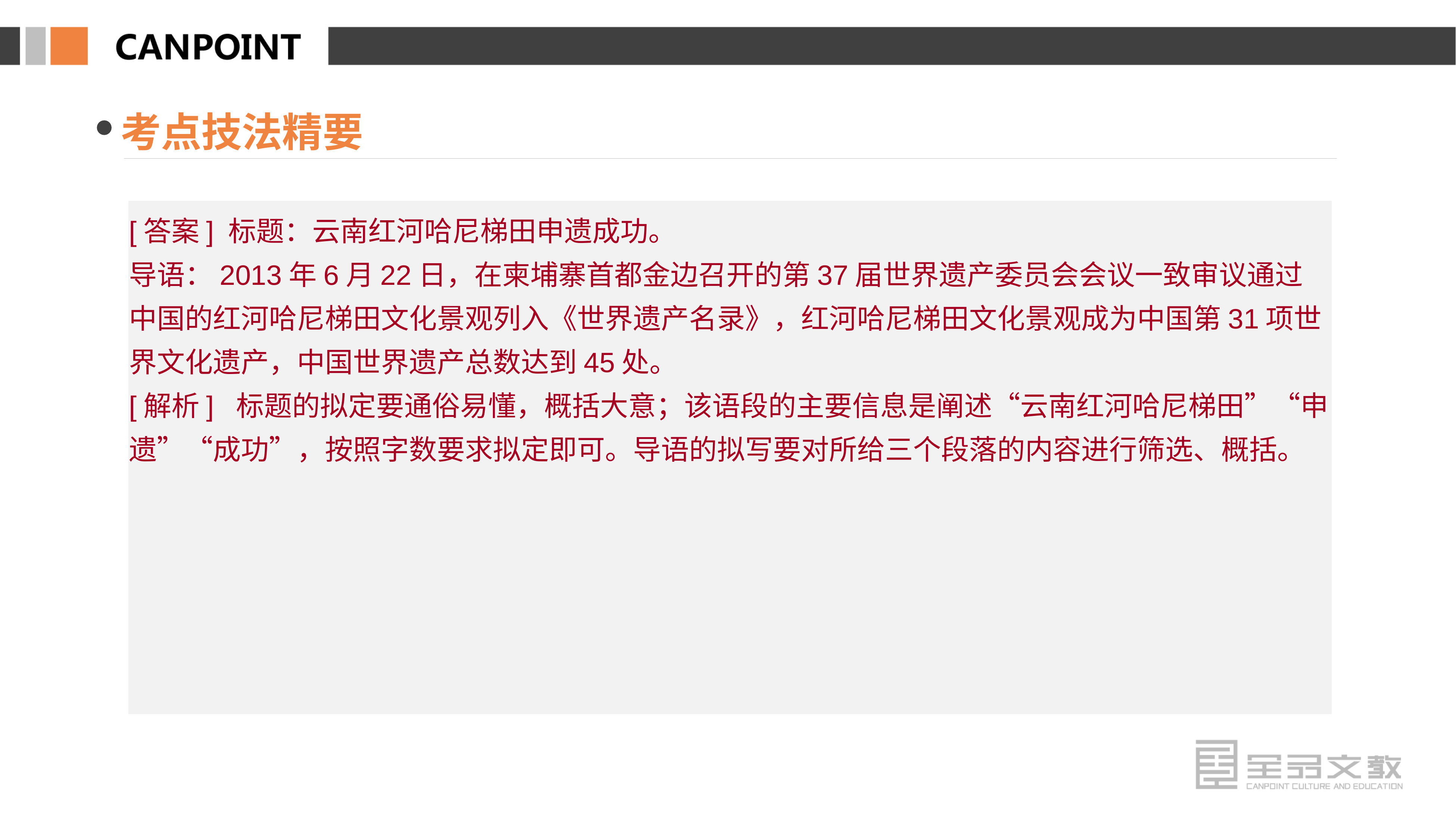

考点技法精要

[答案] 标题：云南红河哈尼梯田申遗成功。
导语：2013年6月22日，在柬埔寨首都金边召开的第37届世界遗产委员会会议一致审议通过中国的红河哈尼梯田文化景观列入《世界遗产名录》，红河哈尼梯田文化景观成为中国第31项世界文化遗产，中国世界遗产总数达到45处。
[解析]  标题的拟定要通俗易懂，概括大意；该语段的主要信息是阐述“云南红河哈尼梯田”“申遗”“成功”，按照字数要求拟定即可。导语的拟写要对所给三个段落的内容进行筛选、概括。